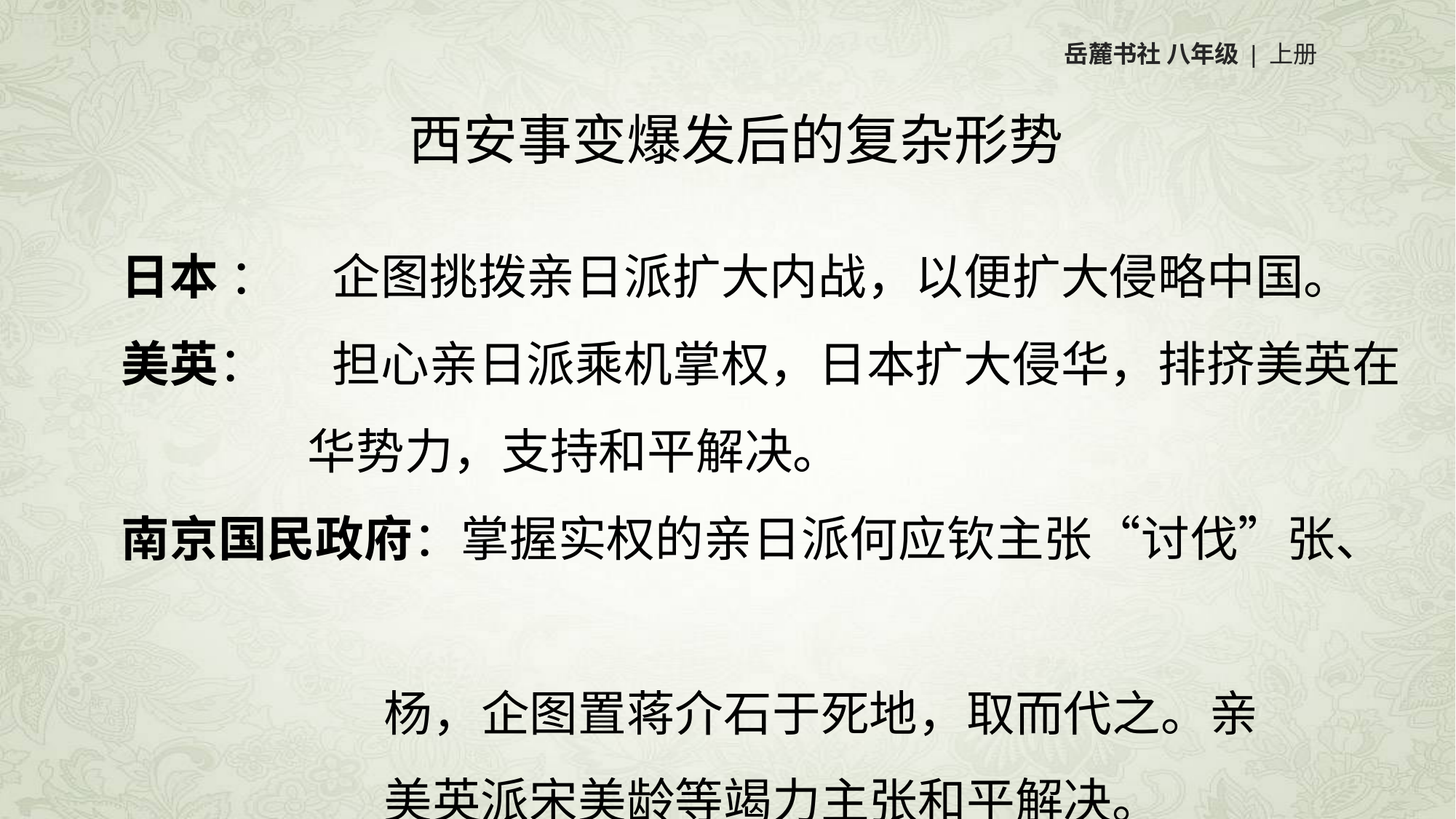

岳麓书社 八年级 | 上册
西安事变爆发后的复杂形势

日本 ：     企图挑拨亲日派扩大内战，以便扩大侵略中国。
美英：      担心亲日派乘机掌权，日本扩大侵华，排挤美英在
                华势力，支持和平解决。
南京国民政府：掌握实权的亲日派何应钦主张“讨伐”张、
                       杨，企图置蒋介石于死地，取而代之。亲
                       美英派宋美龄等竭力主张和平解决。